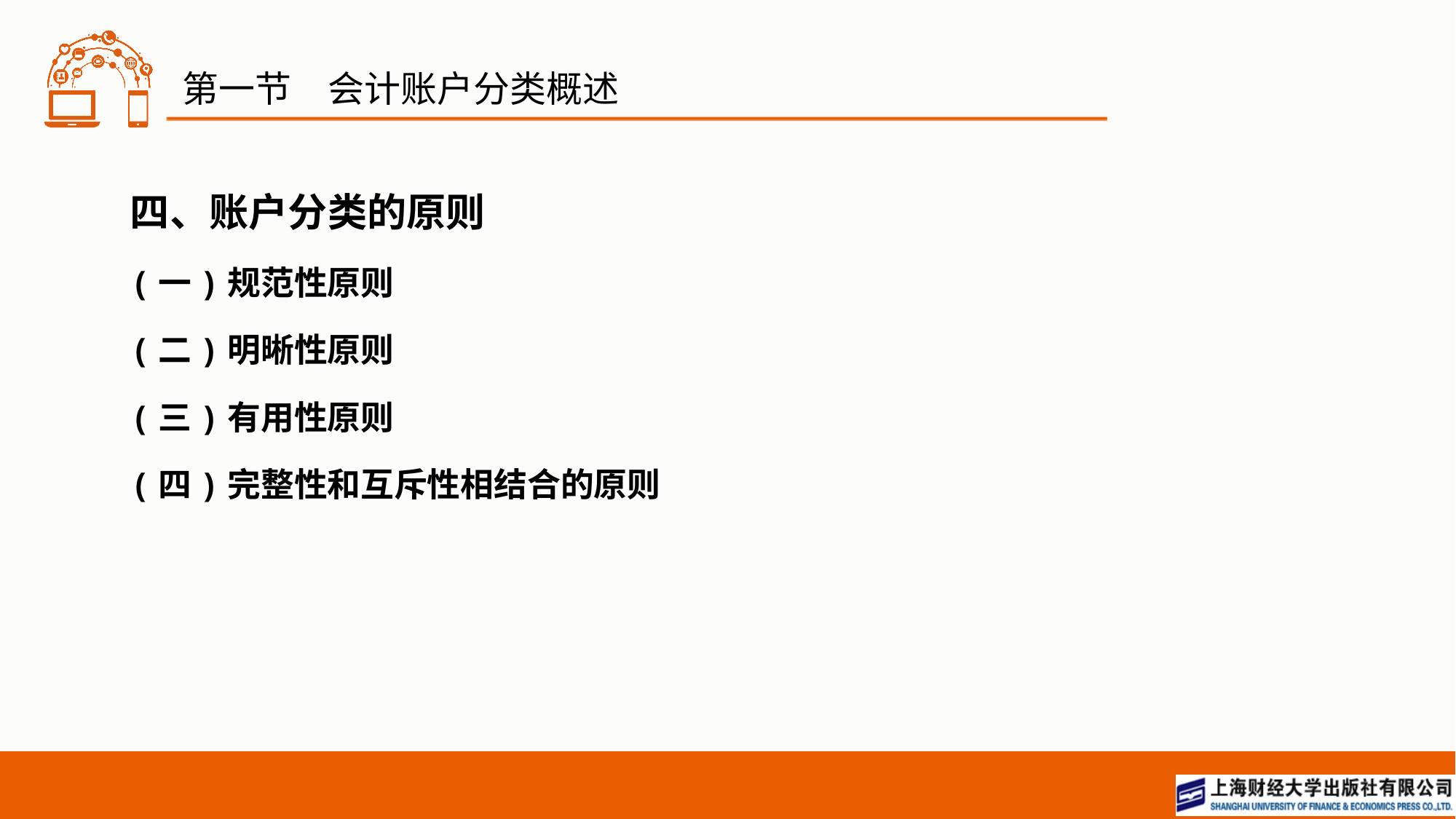

# 第一节　会计账户分类概述
四、账户分类的原则
(一)规范性原则
(二)明晰性原则
(三)有用性原则
(四)完整性和互斥性相结合的原则